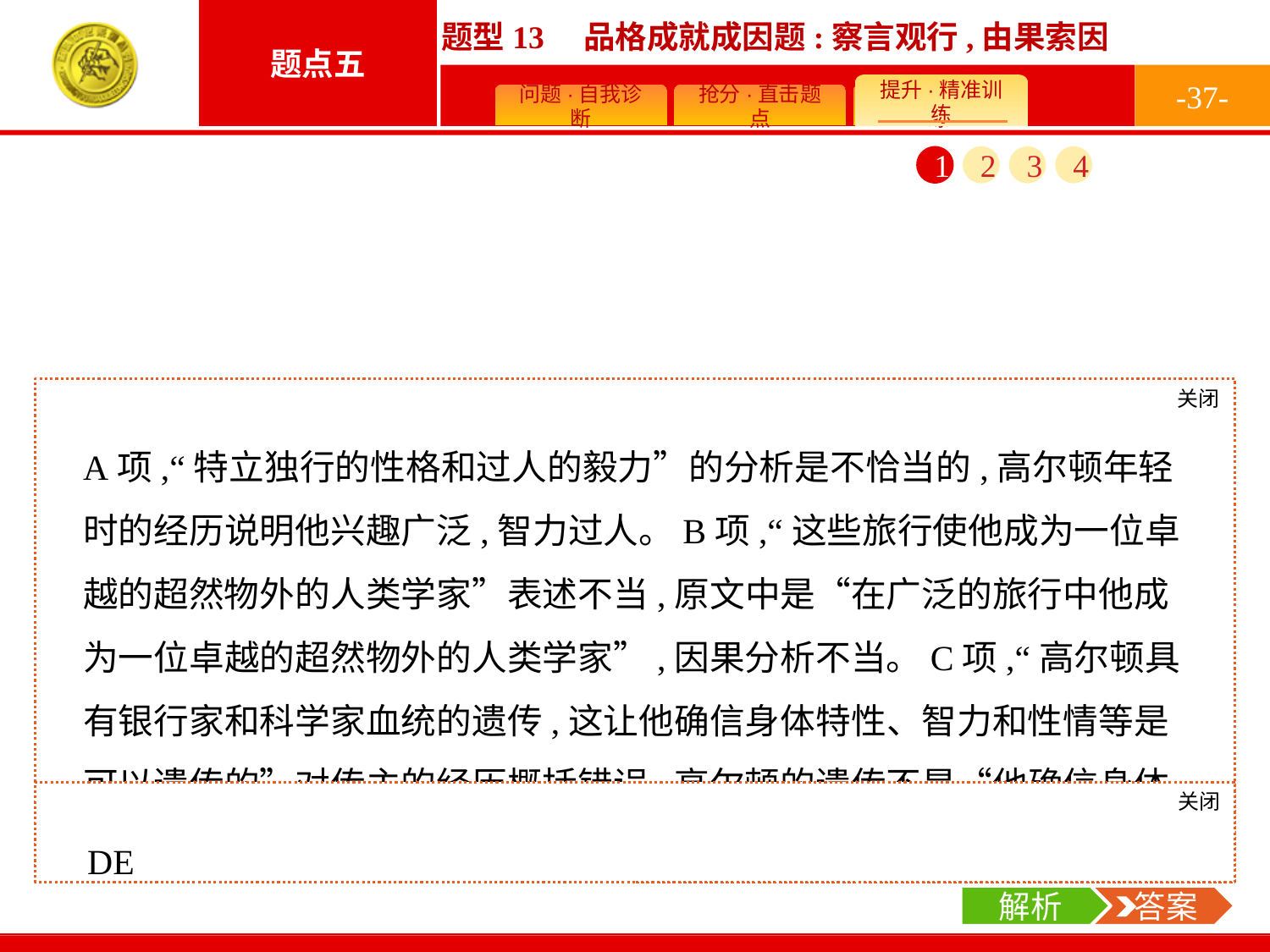

-37-
1
2
3
4

关闭
解析

A项,“特立独行的性格和过人的毅力”的分析是不恰当的,高尔顿年轻时的经历说明他兴趣广泛,智力过人。B项,“这些旅行使他成为一位卓越的超然物外的人类学家”表述不当,原文中是“在广泛的旅行中他成为一位卓越的超然物外的人类学家”,因果分析不当。C项,“高尔顿具有银行家和科学家血统的遗传,这让他确信身体特性、智力和性情等是可以遗传的”对传主的经历概括错误,高尔顿的遗传不是“他确信身体特性、智力和性情等是可以遗传的”的原因。
E.度量智力能力的方法对后人科学研究产生了积极影响,指纹编码法为警察局建立犯人档案提供了帮助,这都体现了高尔顿作为一个科学家的社会价值。
关闭

解析
  答案

DE
解析
  答案